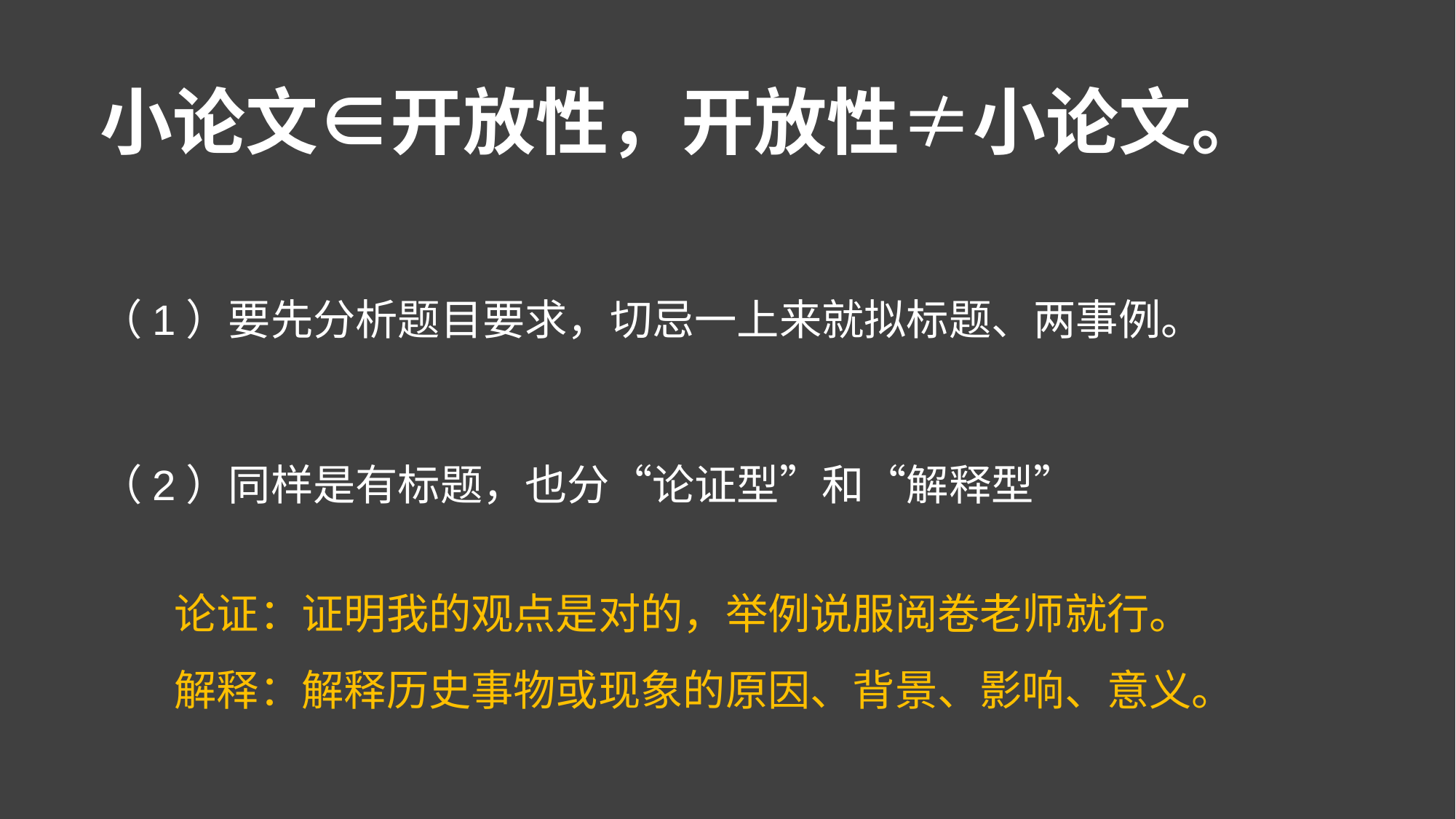

小论文∈开放性，开放性≠小论文。
（1）要先分析题目要求，切忌一上来就拟标题、两事例。
（2）同样是有标题，也分“论证型”和“解释型”
论证：证明我的观点是对的，举例说服阅卷老师就行。
解释：解释历史事物或现象的原因、背景、影响、意义。